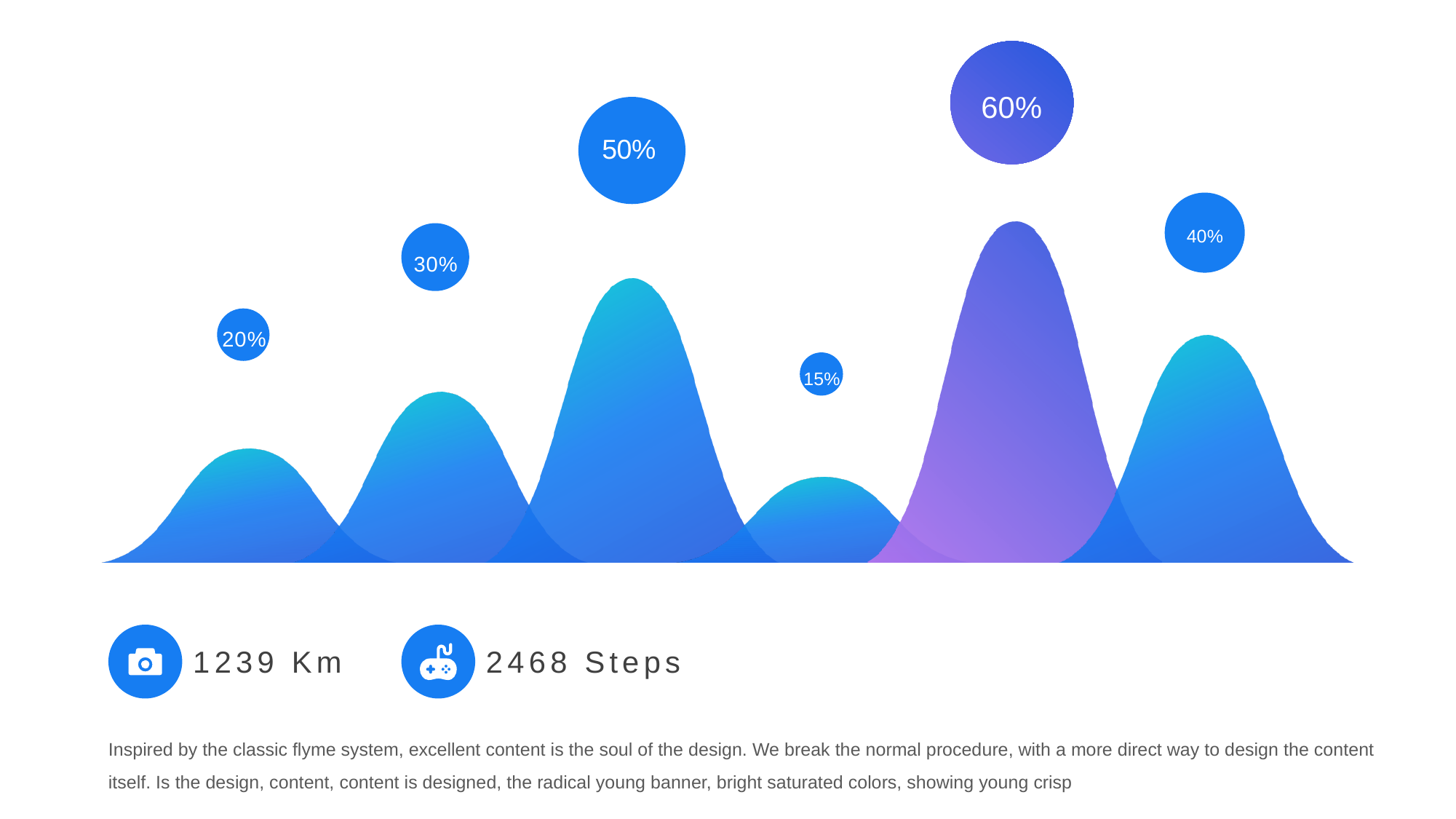

### Chart

| Category | session | session2 | session3 | session | session | session |
|---|---|---|---|---|---|---|
| 类别 1 | 0.2 | 0.3 | 0.5 | 0.15 | 0.6 | 0.4 |

1239 Km

2468 Steps
Inspired by the classic flyme system, excellent content is the soul of the design. We break the normal procedure, with a more direct way to design the content itself. Is the design, content, content is designed, the radical young banner, bright saturated colors, showing young crisp